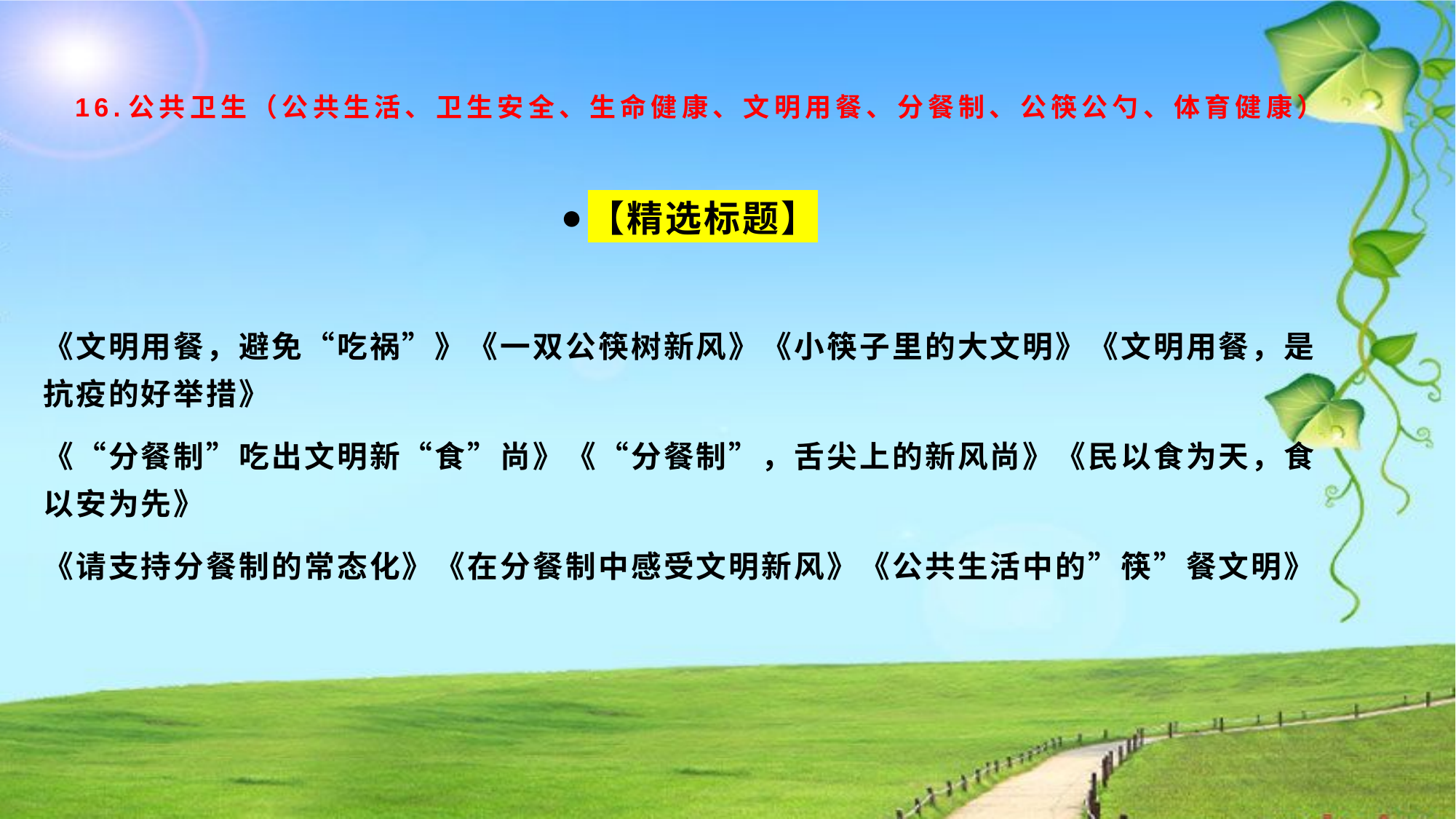

# 16.公共卫生（公共生活、卫生安全、生命健康、文明用餐、分餐制、公筷公勺、体育健康）
【精选标题】

《文明用餐，避免“吃祸”》《一双公筷树新风》《小筷子里的大文明》《文明用餐，是抗疫的好举措》
《“分餐制”吃出文明新“食”尚》《“分餐制”，舌尖上的新风尚》《民以食为天，食以安为先》
《请支持分餐制的常态化》《在分餐制中感受文明新风》《公共生活中的”筷”餐文明》